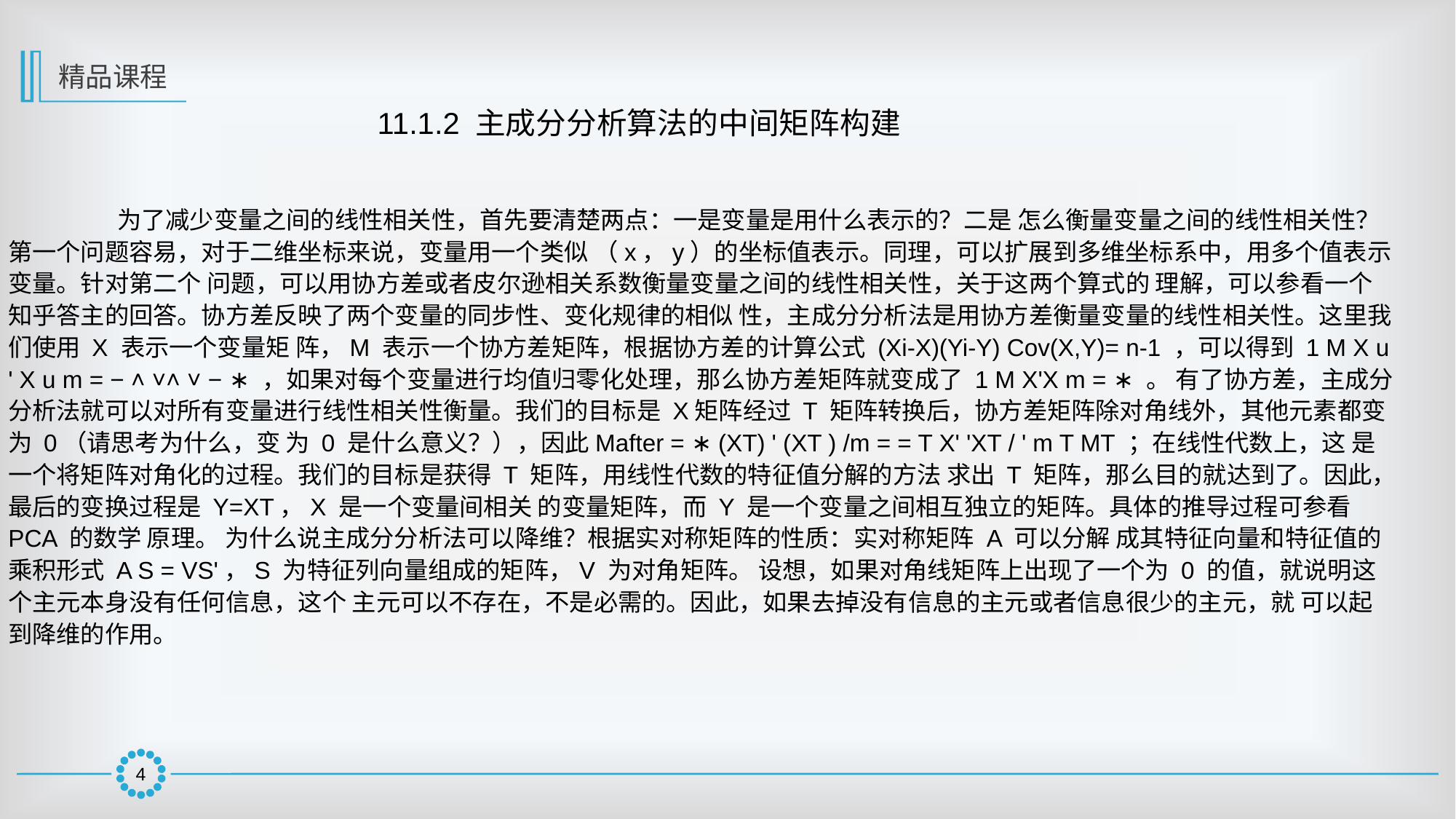

精品课程
11.1.2 主成分分析算法的中间矩阵构建
	为了减少变量之间的线性相关性，首先要清楚两点：一是变量是用什么表示的？二是 怎么衡量变量之间的线性相关性？第一个问题容易，对于二维坐标来说，变量用一个类似 （x，y）的坐标值表示。同理，可以扩展到多维坐标系中，用多个值表示变量。针对第二个 问题，可以用协方差或者皮尔逊相关系数衡量变量之间的线性相关性，关于这两个算式的 理解，可以参看一个知乎答主的回答。协方差反映了两个变量的同步性、变化规律的相似 性，主成分分析法是用协方差衡量变量的线性相关性。这里我们使用 X 表示一个变量矩 阵，M 表示一个协方差矩阵，根据协方差的计算公式 (Xi-X)(Yi-Y) Cov(X,Y)= n-1 ，可以得到 1 M X u ' X u m = − ˄ ˅˄ ˅ − ∗ ，如果对每个变量进行均值归零化处理，那么协方差矩阵就变成了 1 M X'X m = ∗ 。 有了协方差，主成分分析法就可以对所有变量进行线性相关性衡量。我们的目标是 X矩阵经过 T 矩阵转换后，协方差矩阵除对角线外，其他元素都变为 0（请思考为什么，变 为 0 是什么意义？），因此Mafter = ∗ (XT) ' (XT ) /m = = T X' 'XT / ' m T MT ；在线性代数上，这 是一个将矩阵对角化的过程。我们的目标是获得 T 矩阵，用线性代数的特征值分解的方法 求出 T 矩阵，那么目的就达到了。因此，最后的变换过程是 Y=XT，X 是一个变量间相关 的变量矩阵，而 Y 是一个变量之间相互独立的矩阵。具体的推导过程可参看 PCA 的数学 原理。 为什么说主成分分析法可以降维？根据实对称矩阵的性质：实对称矩阵 A 可以分解 成其特征向量和特征值的乘积形式 A S = VS'，S 为特征列向量组成的矩阵，V 为对角矩阵。 设想，如果对角线矩阵上出现了一个为 0 的值，就说明这个主元本身没有任何信息，这个 主元可以不存在，不是必需的。因此，如果去掉没有信息的主元或者信息很少的主元，就 可以起到降维的作用。

4